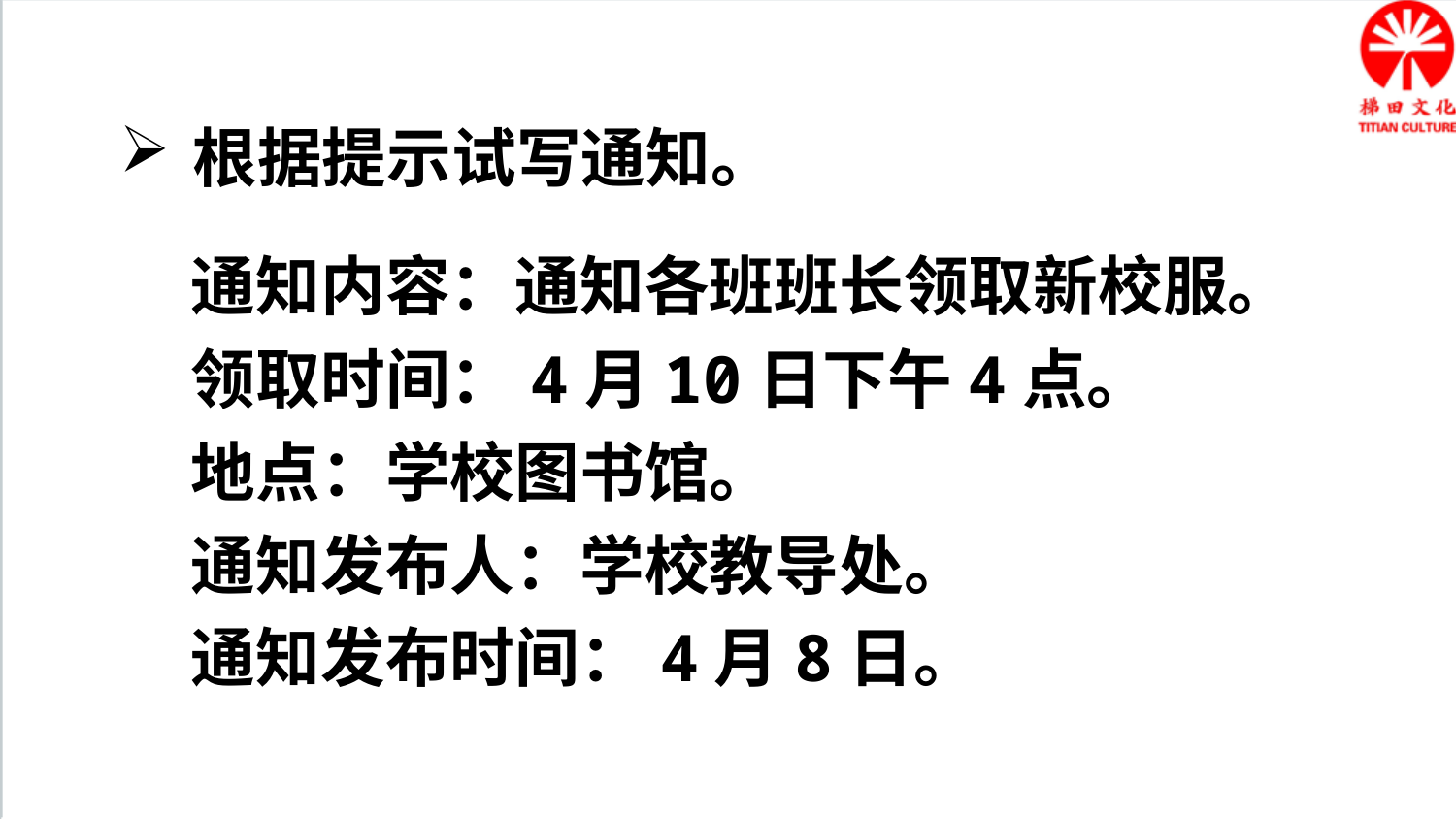

根据提示试写通知。
通知内容：通知各班班长领取新校服。
领取时间：4月10日下午4点。
地点：学校图书馆。
通知发布人：学校教导处。
通知发布时间：4月8日。